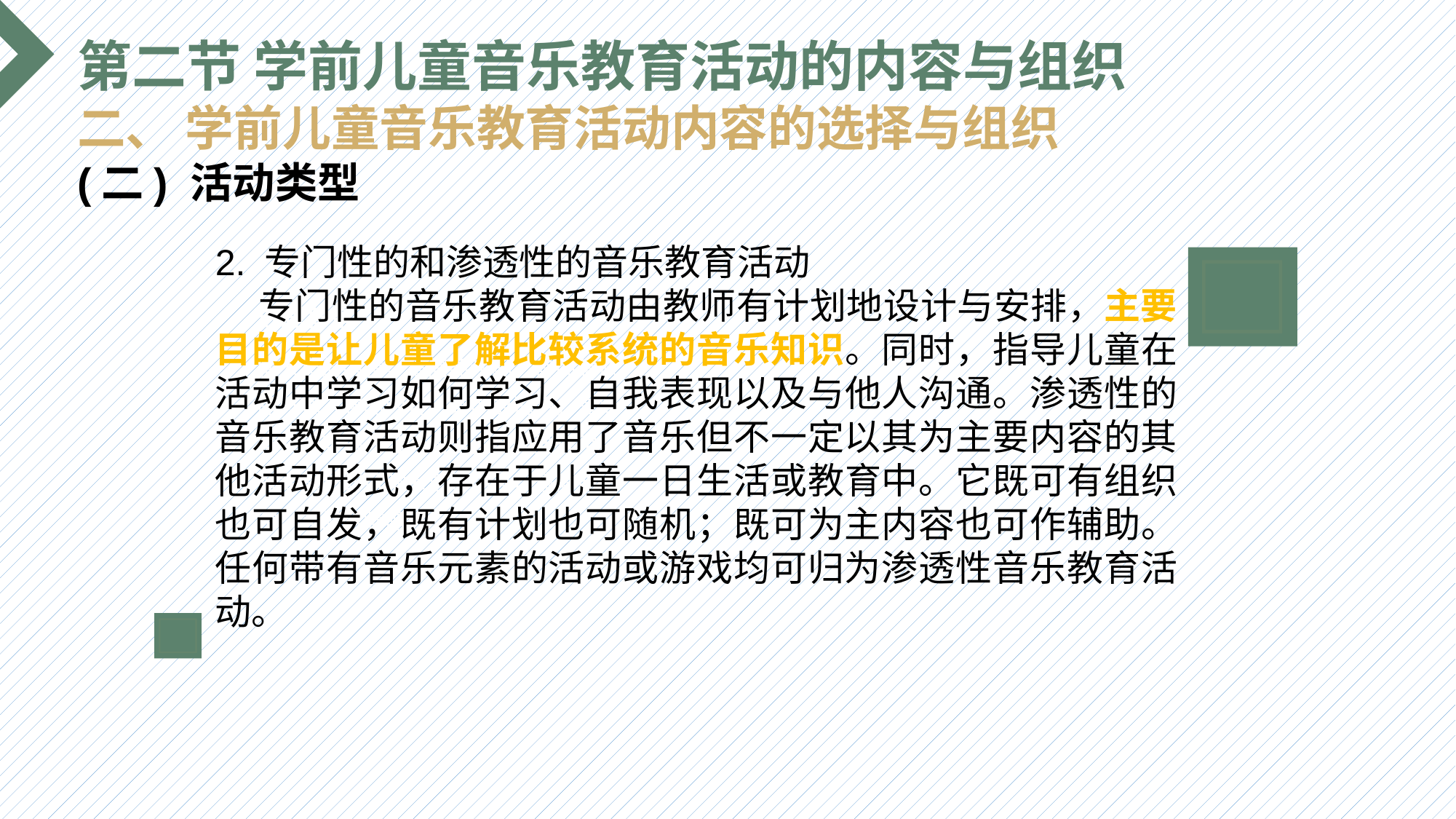

第二节 学前儿童音乐教育活动的内容与组织
二、 学前儿童音乐教育活动内容的选择与组织
(二) 活动类型

2. 专门性的和渗透性的音乐教育活动
    专门性的音乐教育活动由教师有计划地设计与安排，主要目的是让儿童了解比较系统的音乐知识。同时，指导儿童在活动中学习如何学习、自我表现以及与他人沟通。渗透性的音乐教育活动则指应用了音乐但不一定以其为主要内容的其他活动形式，存在于儿童一日生活或教育中。它既可有组织也可自发，既有计划也可随机；既可为主内容也可作辅助。任何带有音乐元素的活动或游戏均可归为渗透性音乐教育活动。

选题背景
输入您的内容，请简要说明，言简意赅即可输入您的内容，请简要说明，言简意赅即可输入您的内容，请简要说明，言简意赅即可输入您的内容，请简要说明，言简意赅即可